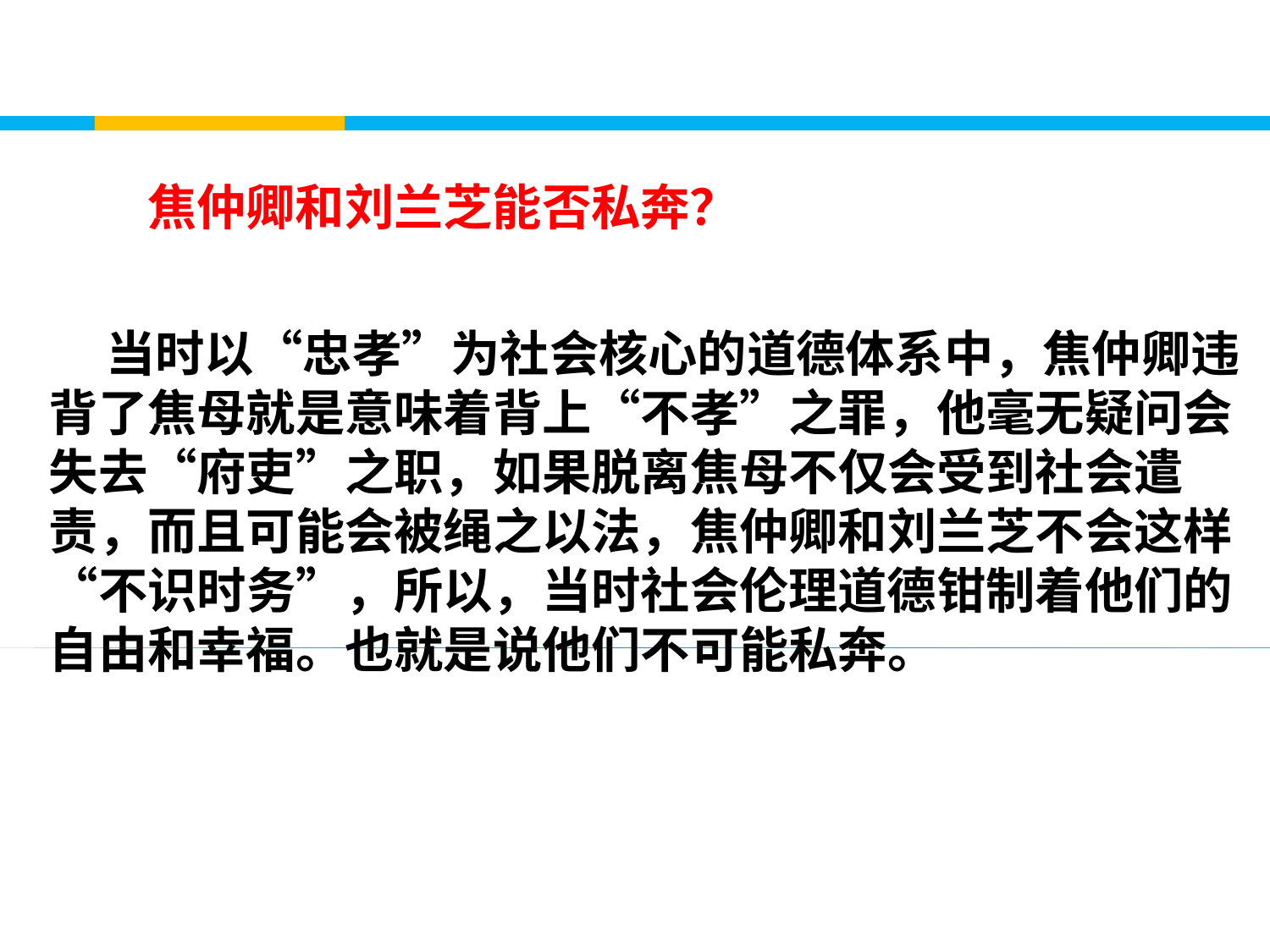

焦仲卿和刘兰芝能否私奔？
    当时以“忠孝”为社会核心的道德体系中，焦仲卿违背了焦母就是意味着背上“不孝”之罪，他毫无疑问会失去“府吏”之职，如果脱离焦母不仅会受到社会遣责，而且可能会被绳之以法，焦仲卿和刘兰芝不会这样“不识时务”，所以，当时社会伦理道德钳制着他们的自由和幸福。也就是说他们不可能私奔。